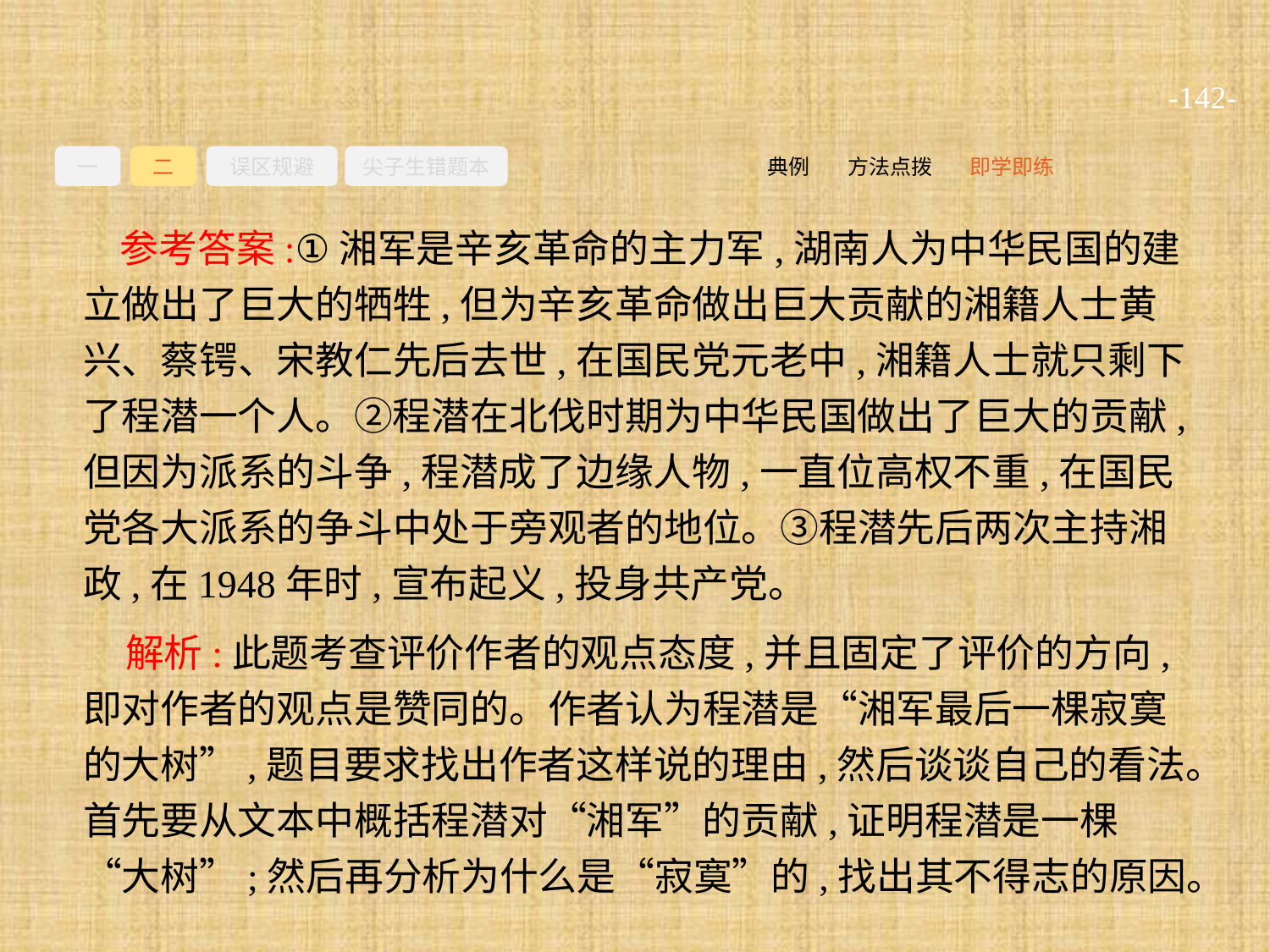

-142-
一
二
误区规避
尖子生错题本
即学即练
方法点拨
典例
参考答案:①湘军是辛亥革命的主力军,湖南人为中华民国的建立做出了巨大的牺牲,但为辛亥革命做出巨大贡献的湘籍人士黄兴、蔡锷、宋教仁先后去世,在国民党元老中,湘籍人士就只剩下了程潜一个人。②程潜在北伐时期为中华民国做出了巨大的贡献,但因为派系的斗争,程潜成了边缘人物,一直位高权不重,在国民党各大派系的争斗中处于旁观者的地位。③程潜先后两次主持湘政,在1948年时,宣布起义,投身共产党。
解析:此题考查评价作者的观点态度,并且固定了评价的方向,即对作者的观点是赞同的。作者认为程潜是“湘军最后一棵寂寞的大树”,题目要求找出作者这样说的理由,然后谈谈自己的看法。首先要从文本中概括程潜对“湘军”的贡献,证明程潜是一棵“大树”;然后再分析为什么是“寂寞”的,找出其不得志的原因。